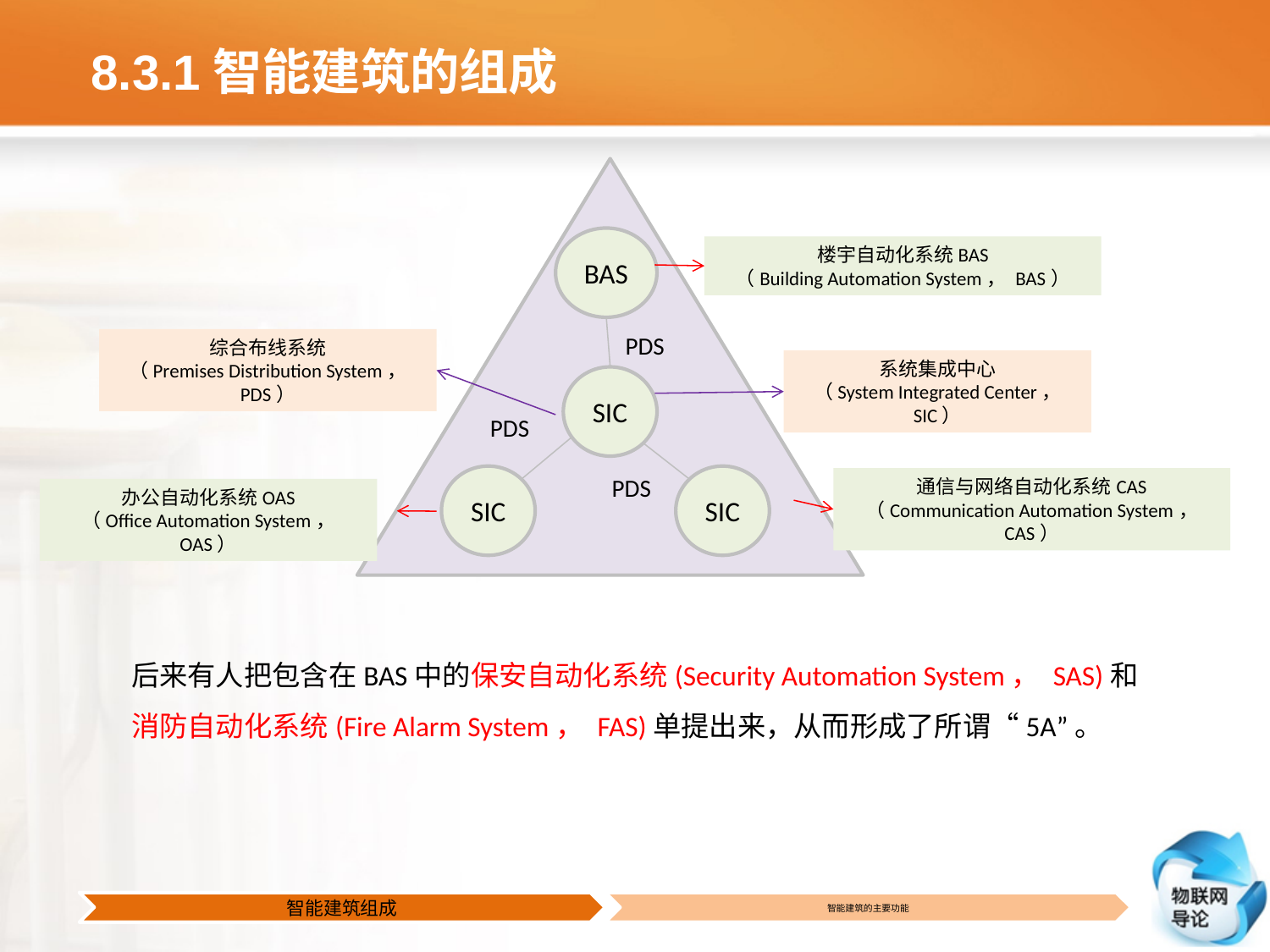

# 8.3.1智能建筑的组成

BAS
PDS
SIC
PDS
SIC
PDS
SIC
楼宇自动化系统BAS
（Building Automation System， BAS）
综合布线系统
（Premises Distribution System， PDS）
系统集成中心
（System Integrated Center， SIC）
通信与网络自动化系统CAS
（Communication Automation System， CAS）
办公自动化系统OAS
（Office Automation System， OAS）
后来有人把包含在BAS中的保安自动化系统(Security Automation System， SAS)和
消防自动化系统(Fire Alarm System， FAS)单提出来，从而形成了所谓“5A”。
智能建筑组成
智能建筑的主要功能